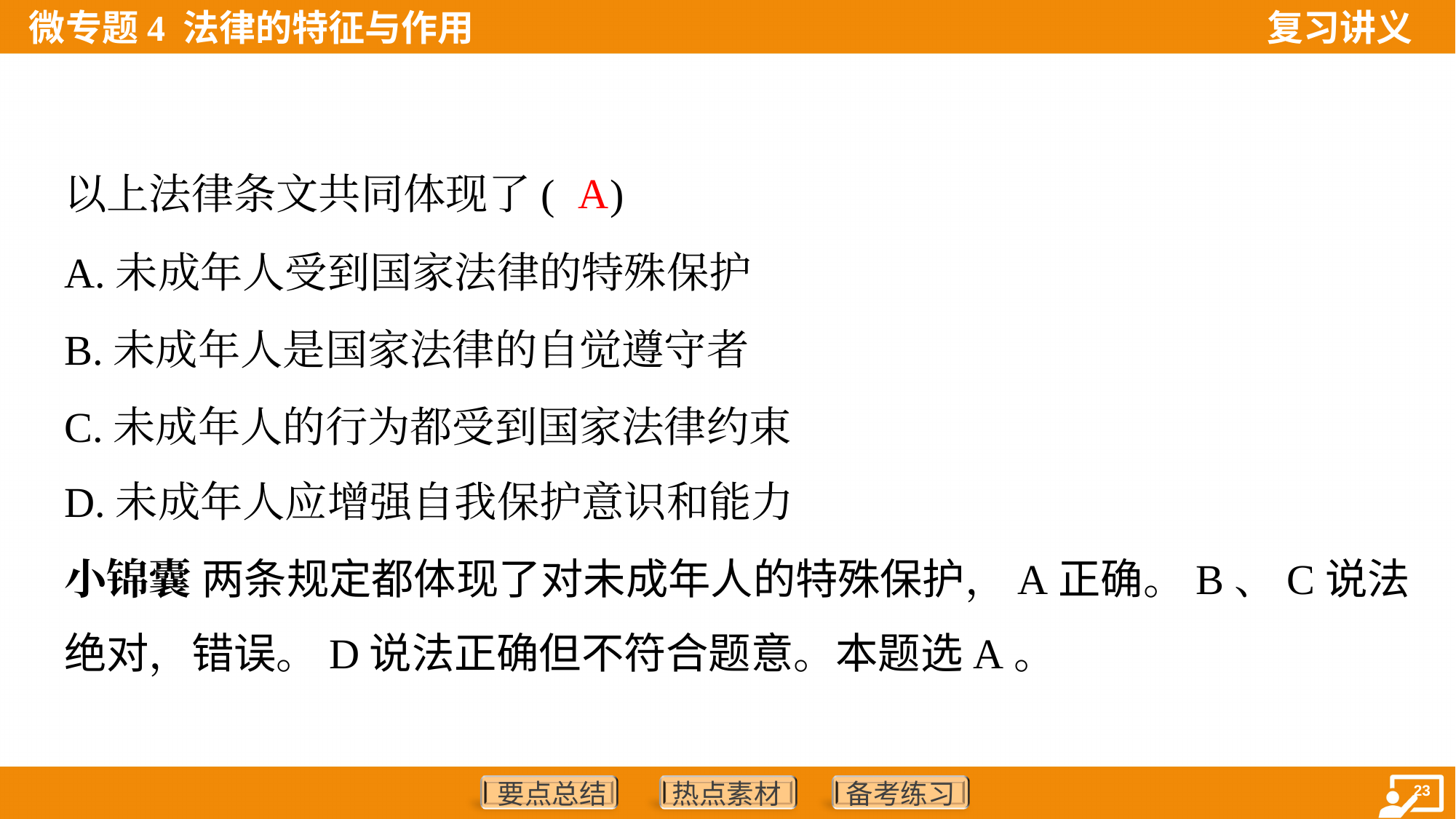

A
以上法律条文共同体现了(     )
A.未成年人受到国家法律的特殊保护
B.未成年人是国家法律的自觉遵守者
C.未成年人的行为都受到国家法律约束
D.未成年人应增强自我保护意识和能力
小锦囊 两条规定都体现了对未成年人的特殊保护，A正确。B、C说法
绝对，错误。D说法正确但不符合题意。本题选A。